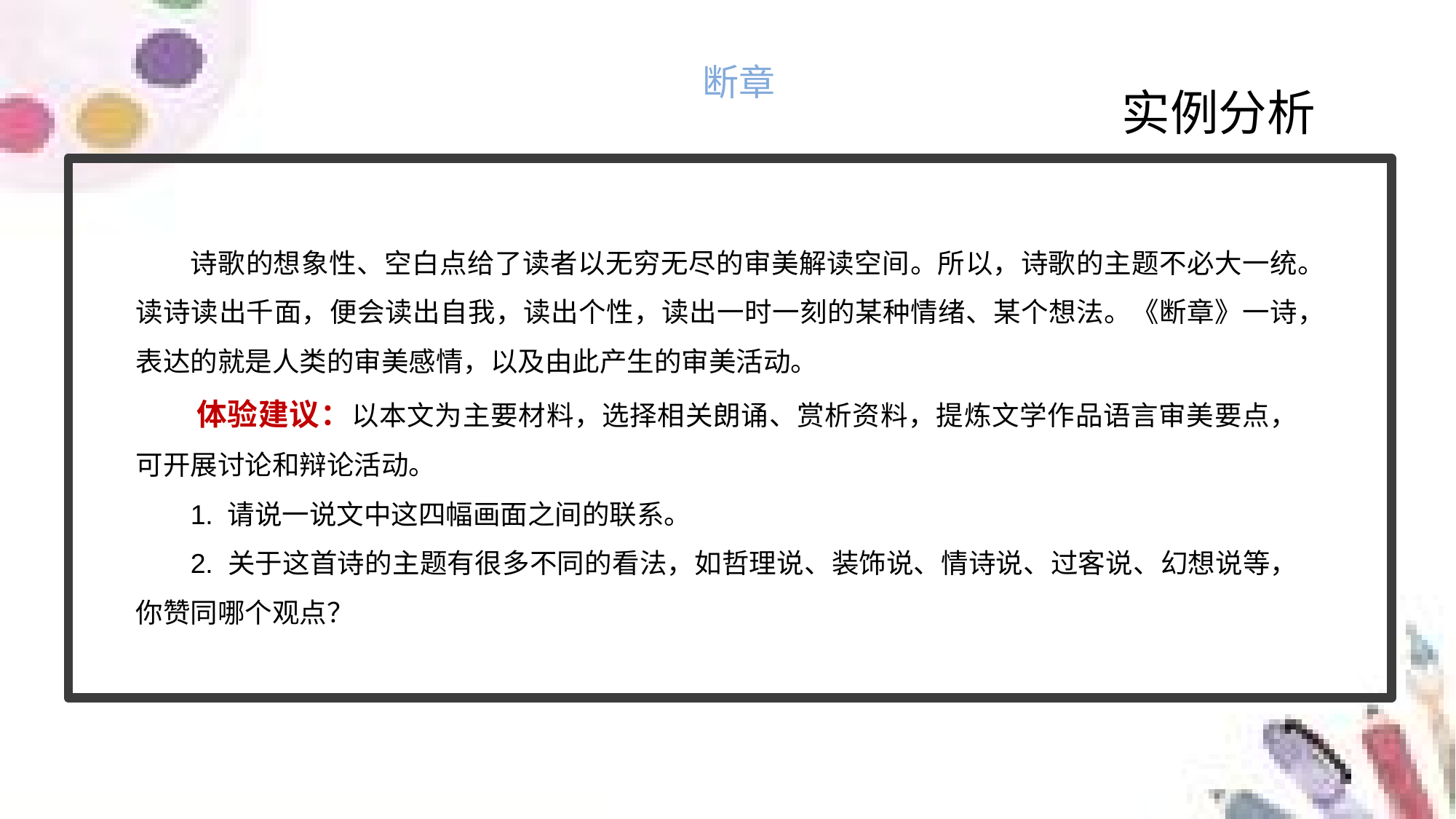

断章
实例分析

诗歌的想象性、空白点给了读者以无穷无尽的审美解读空间。所以，诗歌的主题不必大一统。读诗读出千面，便会读出自我，读出个性，读出一时一刻的某种情绪、某个想法。《断章》一诗，表达的就是人类的审美感情，以及由此产生的审美活动。
体验建议：以本文为主要材料，选择相关朗诵、赏析资料，提炼文学作品语言审美要点，可开展讨论和辩论活动。
1. 请说一说文中这四幅画面之间的联系。
2. 关于这首诗的主题有很多不同的看法，如哲理说、装饰说、情诗说、过客说、幻想说等，你赞同哪个观点？